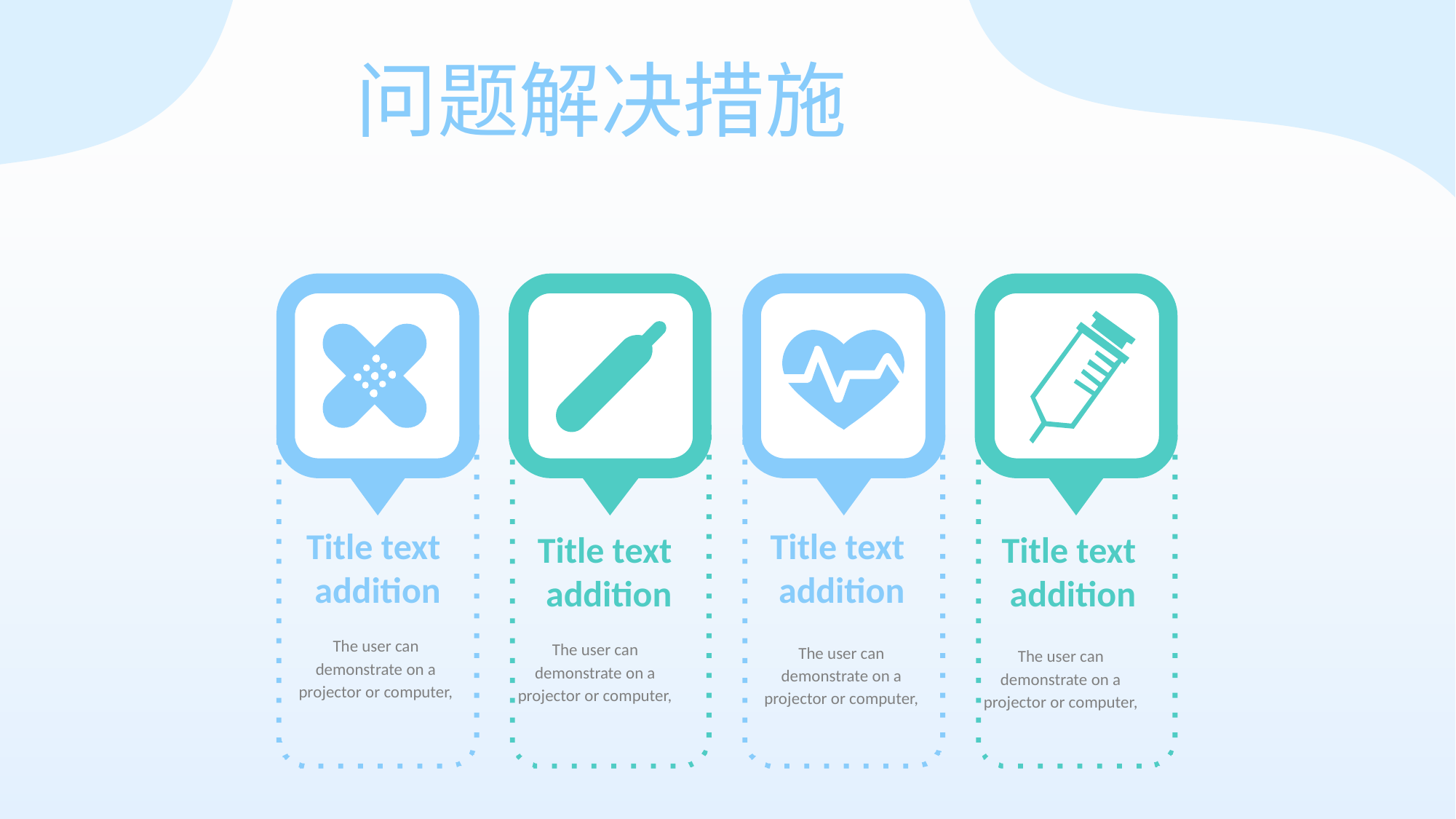

问题解决措施

Title text
addition
Title text
addition
Title text
addition
Title text
addition
The user can demonstrate on a projector or computer,
The user can demonstrate on a projector or computer,
The user can demonstrate on a projector or computer,
The user can demonstrate on a projector or computer,